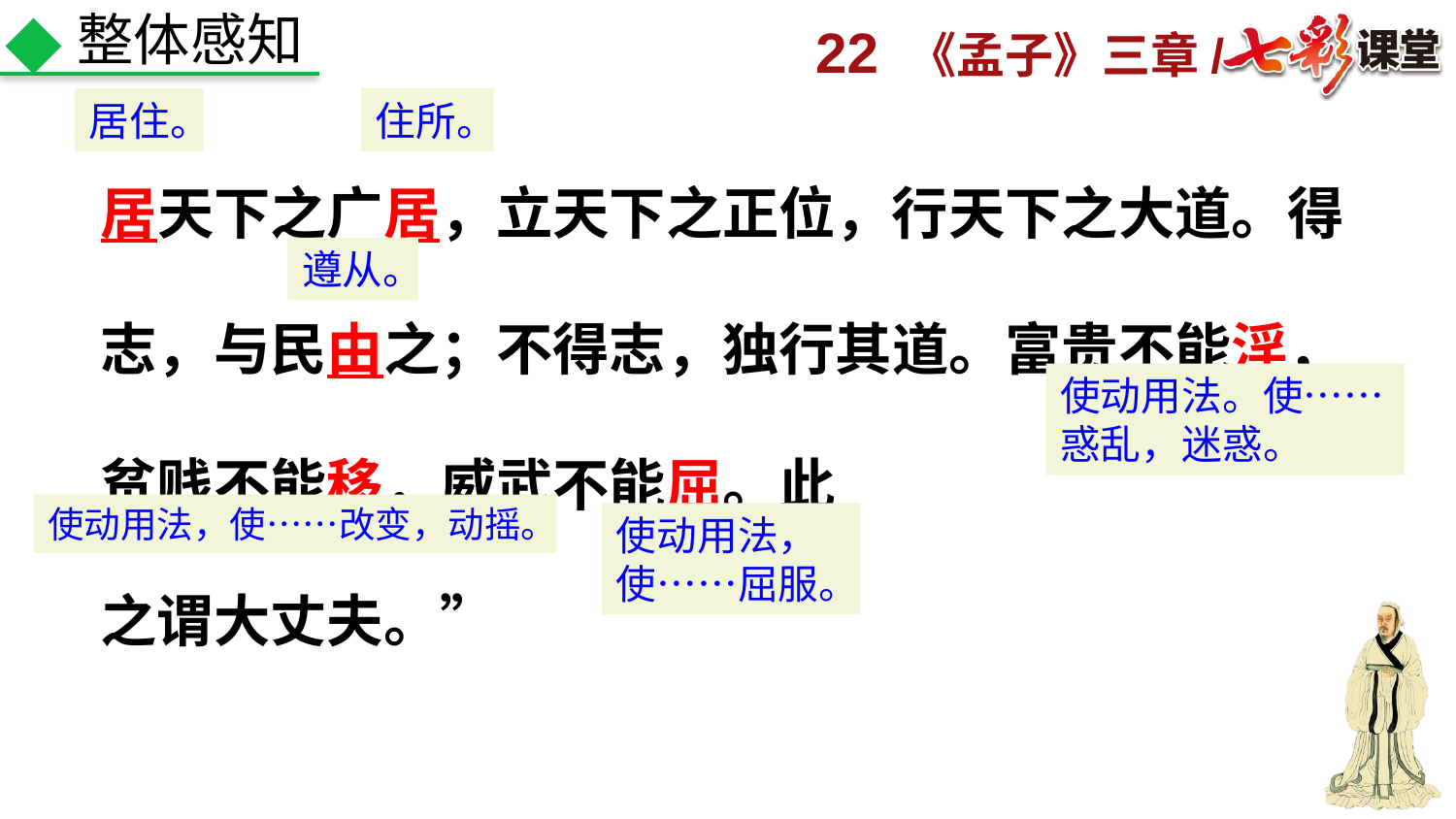

整体感知

居住。
住所。
居天下之广居，立天下之正位，行天下之大道。得志，与民由之；不得志，独行其道。富贵不能淫，贫贱不能移，威武不能屈。此
之谓大丈夫。”
状元成才路
遵从。
使动用法。使……惑乱，迷惑。
使动用法，使……改变，动摇。
使动用法，使……屈服。